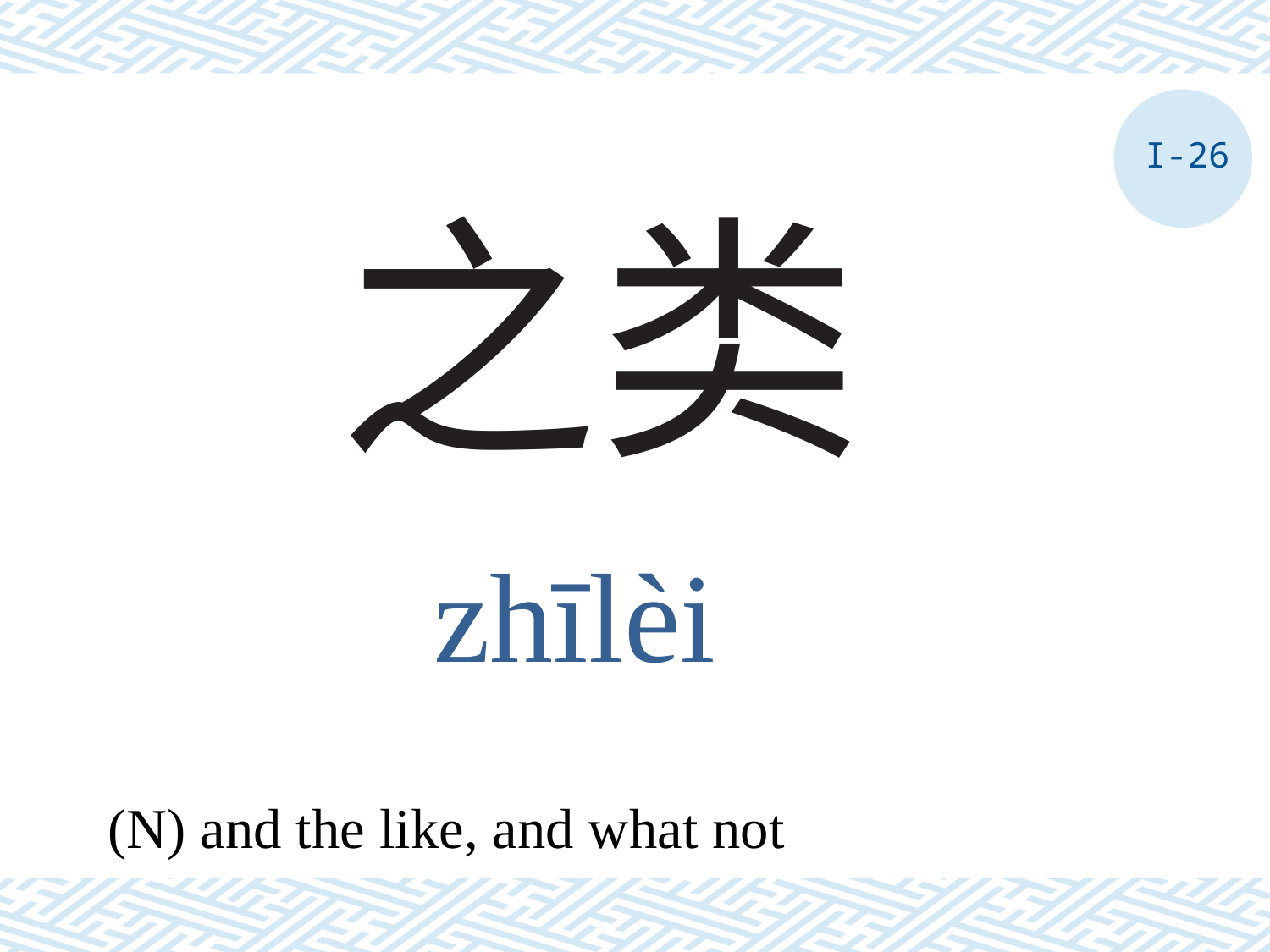

I-26

# 之类
zhīlèi
(N) and the like, and what not